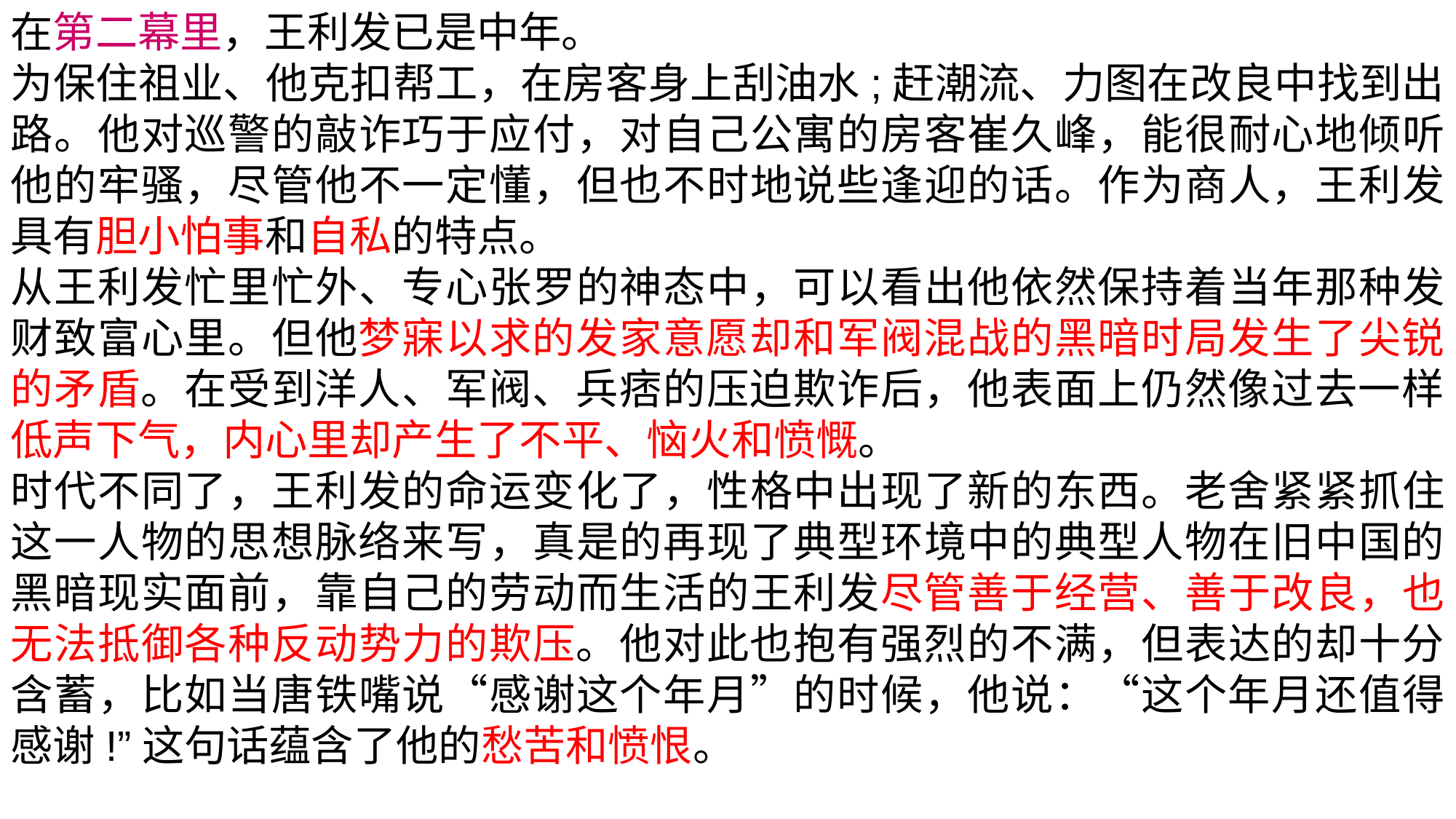

在第二幕里，王利发已是中年。
为保住祖业、他克扣帮工，在房客身上刮油水;赶潮流、力图在改良中找到出路。他对巡警的敲诈巧于应付，对自己公寓的房客崔久峰，能很耐心地倾听他的牢骚，尽管他不一定懂，但也不时地说些逢迎的话。作为商人，王利发具有胆小怕事和自私的特点。
从王利发忙里忙外、专心张罗的神态中，可以看出他依然保持着当年那种发财致富心里。但他梦寐以求的发家意愿却和军阀混战的黑暗时局发生了尖锐的矛盾。在受到洋人、军阀、兵痞的压迫欺诈后，他表面上仍然像过去一样低声下气，内心里却产生了不平、恼火和愤慨。
时代不同了，王利发的命运变化了，性格中出现了新的东西。老舍紧紧抓住这一人物的思想脉络来写，真是的再现了典型环境中的典型人物在旧中国的黑暗现实面前，靠自己的劳动而生活的王利发尽管善于经营、善于改良，也无法抵御各种反动势力的欺压。他对此也抱有强烈的不满，但表达的却十分含蓄，比如当唐铁嘴说“感谢这个年月”的时候，他说：“这个年月还值得感谢!”这句话蕴含了他的愁苦和愤恨。